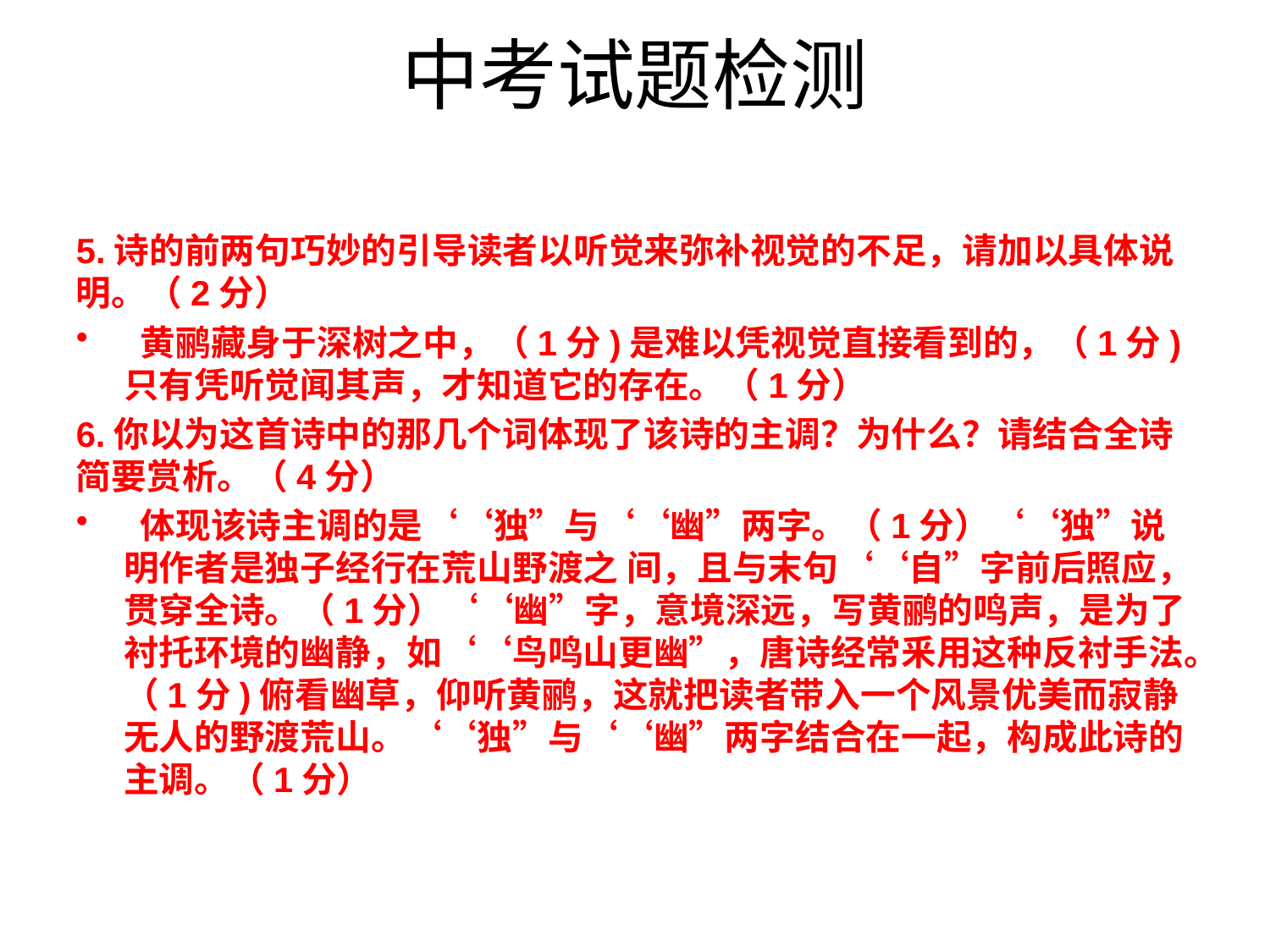

# 中考试题检测
5.诗的前两句巧妙的引导读者以听觉来弥补视觉的不足，请加以具体说明。（2分）
 黄鹂藏身于深树之中，（1分)是难以凭视觉直接看到的，（1分)只有凭听觉闻其声，才知道它的存在。（1分）
6.你以为这首诗中的那几个词体现了该诗的主调？为什么？请结合全诗简要赏析。（4分）
 体现该诗主调的是‘‘独”与‘‘幽”两字。（1分）‘‘独”说明作者是独子经行在荒山野渡之 间，且与末句‘‘自”字前后照应，贯穿全诗。（1分）‘‘幽”字，意境深远，写黄鹂的鸣声，是为了衬托环境的幽静，如‘‘鸟鸣山更幽”，唐诗经常釆用这种反衬手法。（1分)俯看幽草，仰听黄鹂，这就把读者带入一个风景优美而寂静无人的野渡荒山。‘‘独”与‘‘幽”两字结合在一起，构成此诗的主调。（1分）